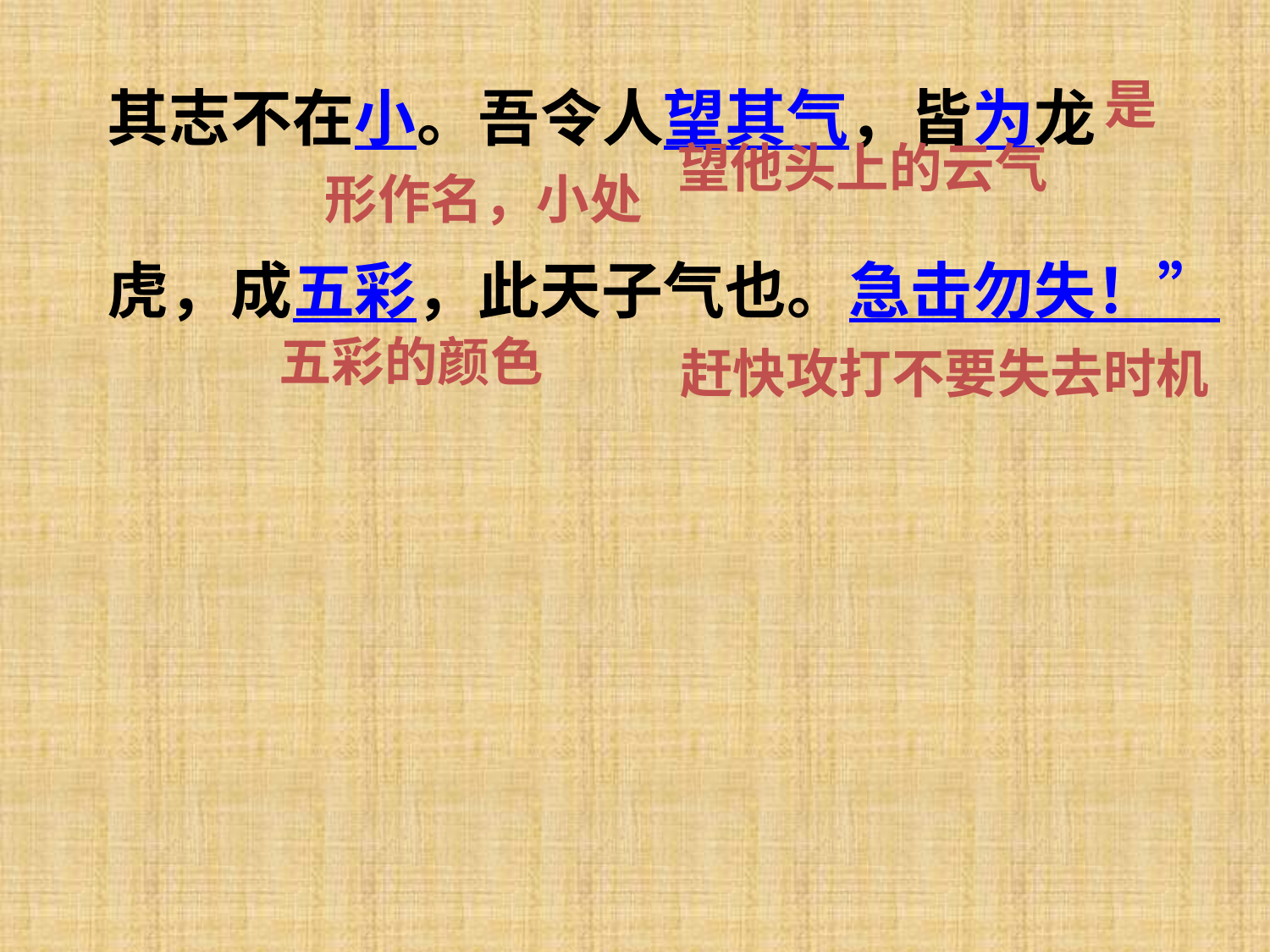

其志不在小。吾令人望其气，皆为龙

虎，成五彩，此天子气也。急击勿失！”

形作名，小处
望他头上的云气
是
五彩的颜色

赶快攻打不要失去时机